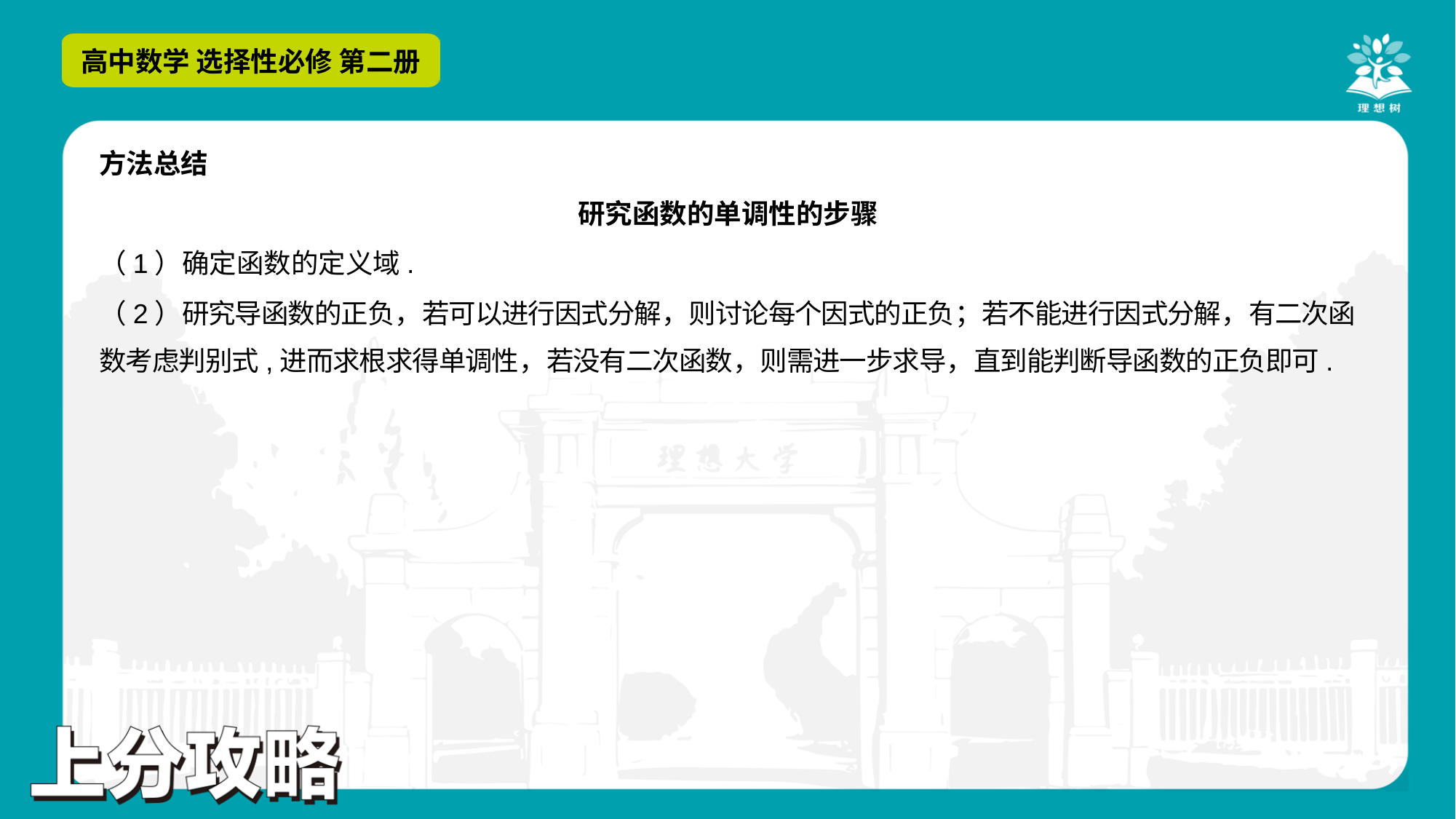

方法总结
研究函数的单调性的步骤
（1）确定函数的定义域.
（2）研究导函数的正负，若可以进行因式分解，则讨论每个因式的正负；若不能进行因式分解，有二次函
数考虑判别式,进而求根求得单调性，若没有二次函数，则需进一步求导，直到能判断导函数的正负即可.